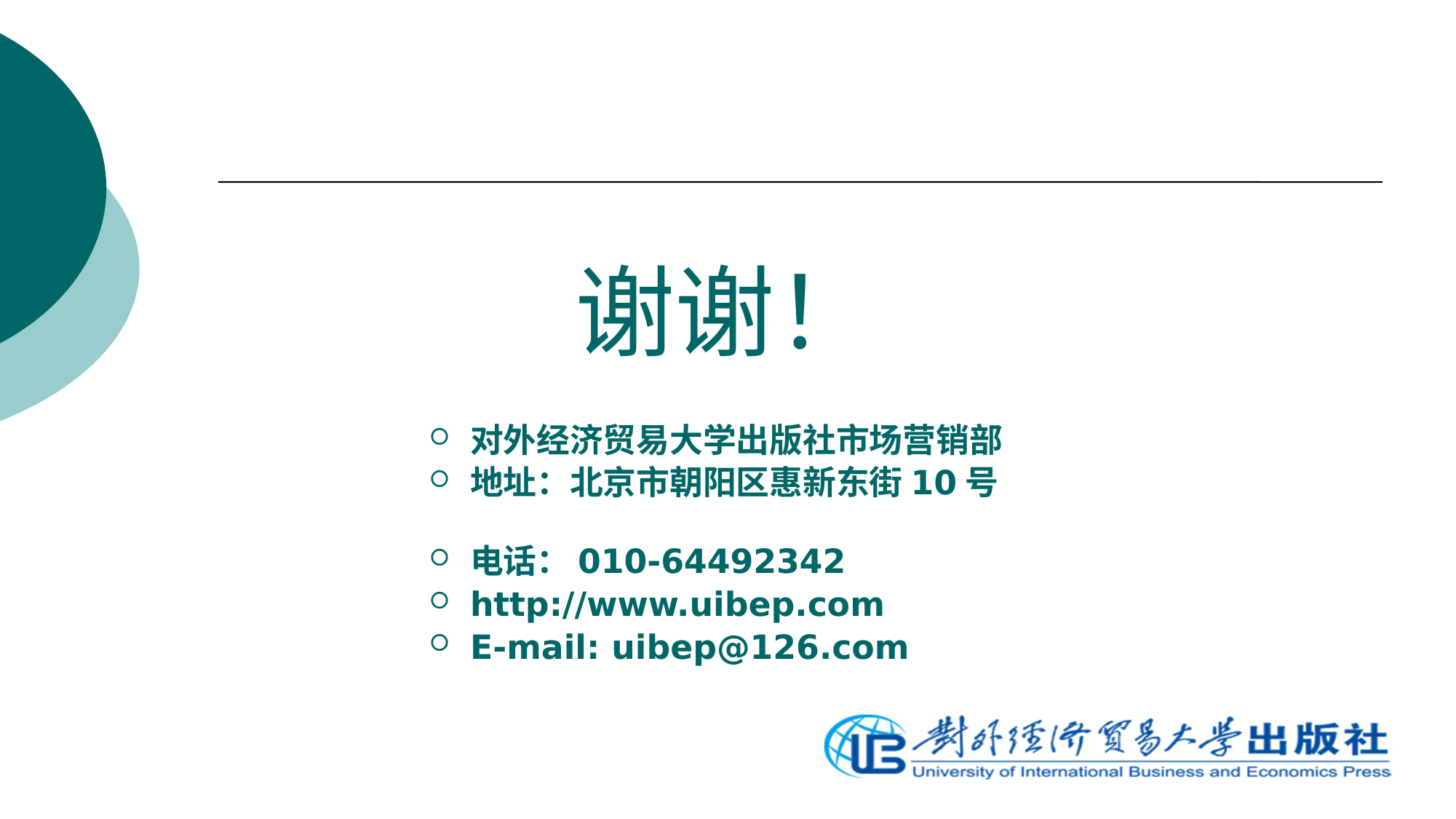

谢谢！
对外经济贸易大学出版社市场营销部
地址：北京市朝阳区惠新东街10号
电话：010-64492342
http://www.uibep.com
E-mail: uibep@126.com